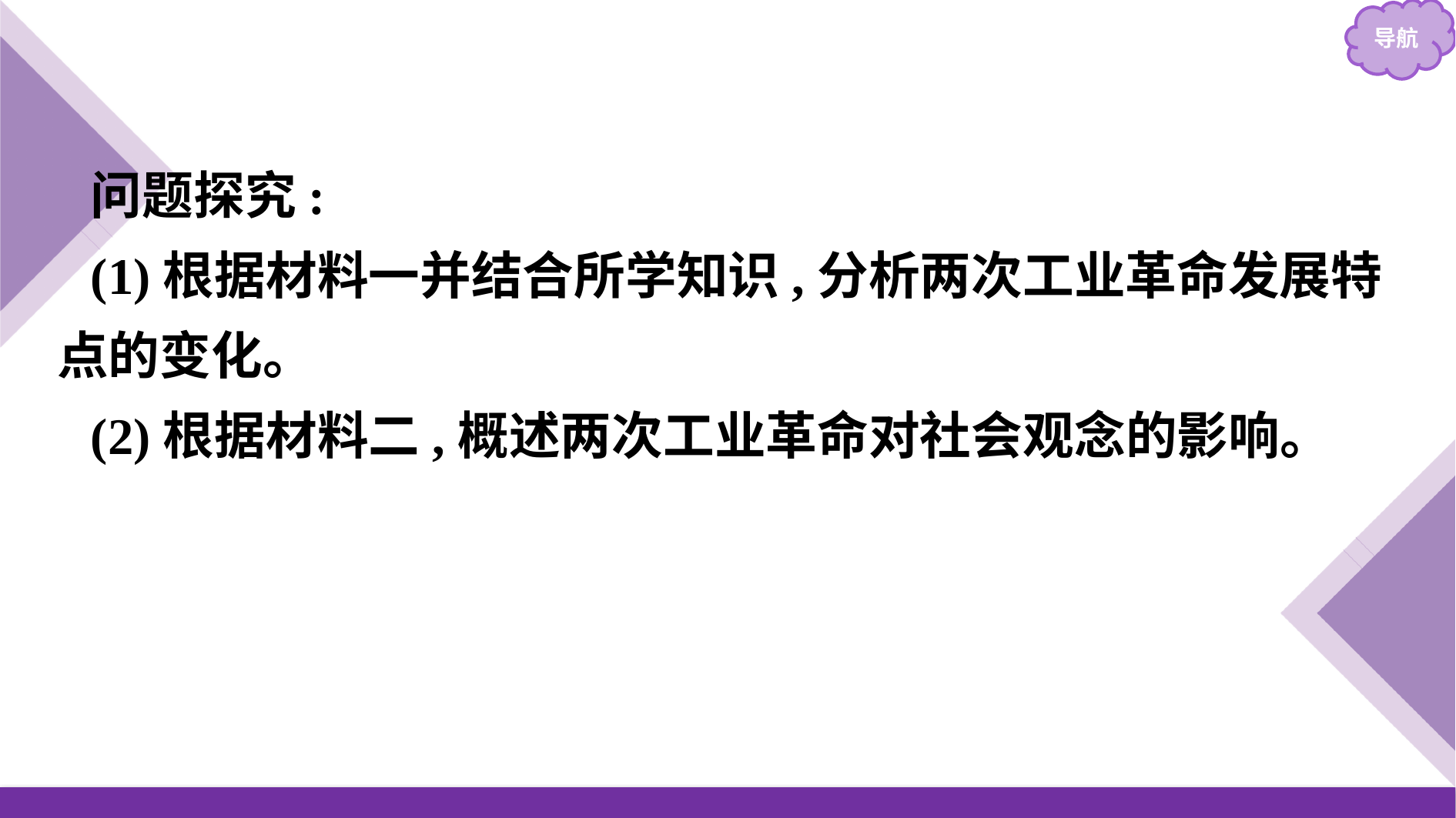

问题探究:
(1)根据材料一并结合所学知识,分析两次工业革命发展特点的变化。
(2)根据材料二,概述两次工业革命对社会观念的影响。